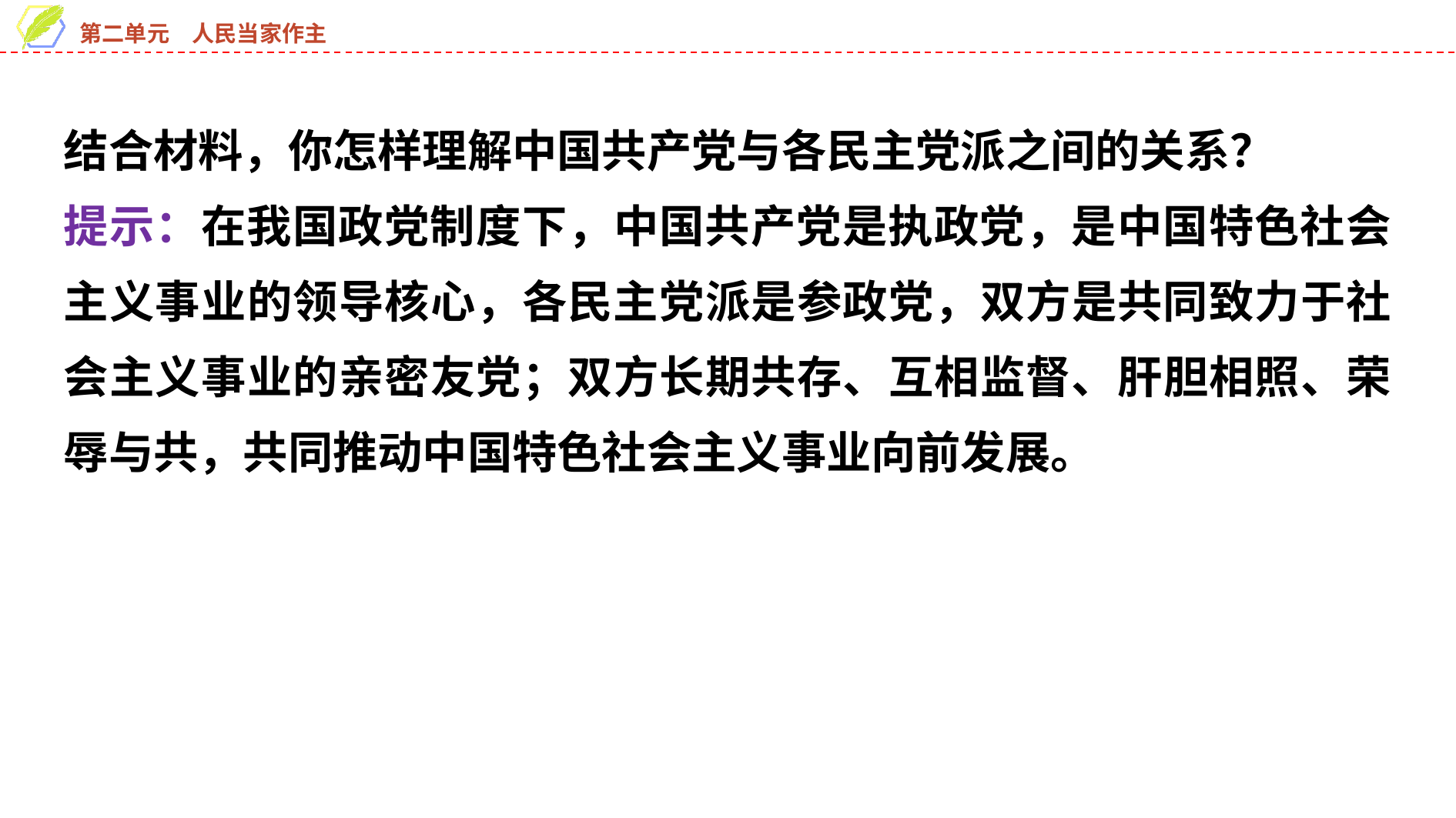

结合材料，你怎样理解中国共产党与各民主党派之间的关系？
提示：在我国政党制度下，中国共产党是执政党，是中国特色社会主义事业的领导核心，各民主党派是参政党，双方是共同致力于社会主义事业的亲密友党；双方长期共存、互相监督、肝胆相照、荣辱与共，共同推动中国特色社会主义事业向前发展。